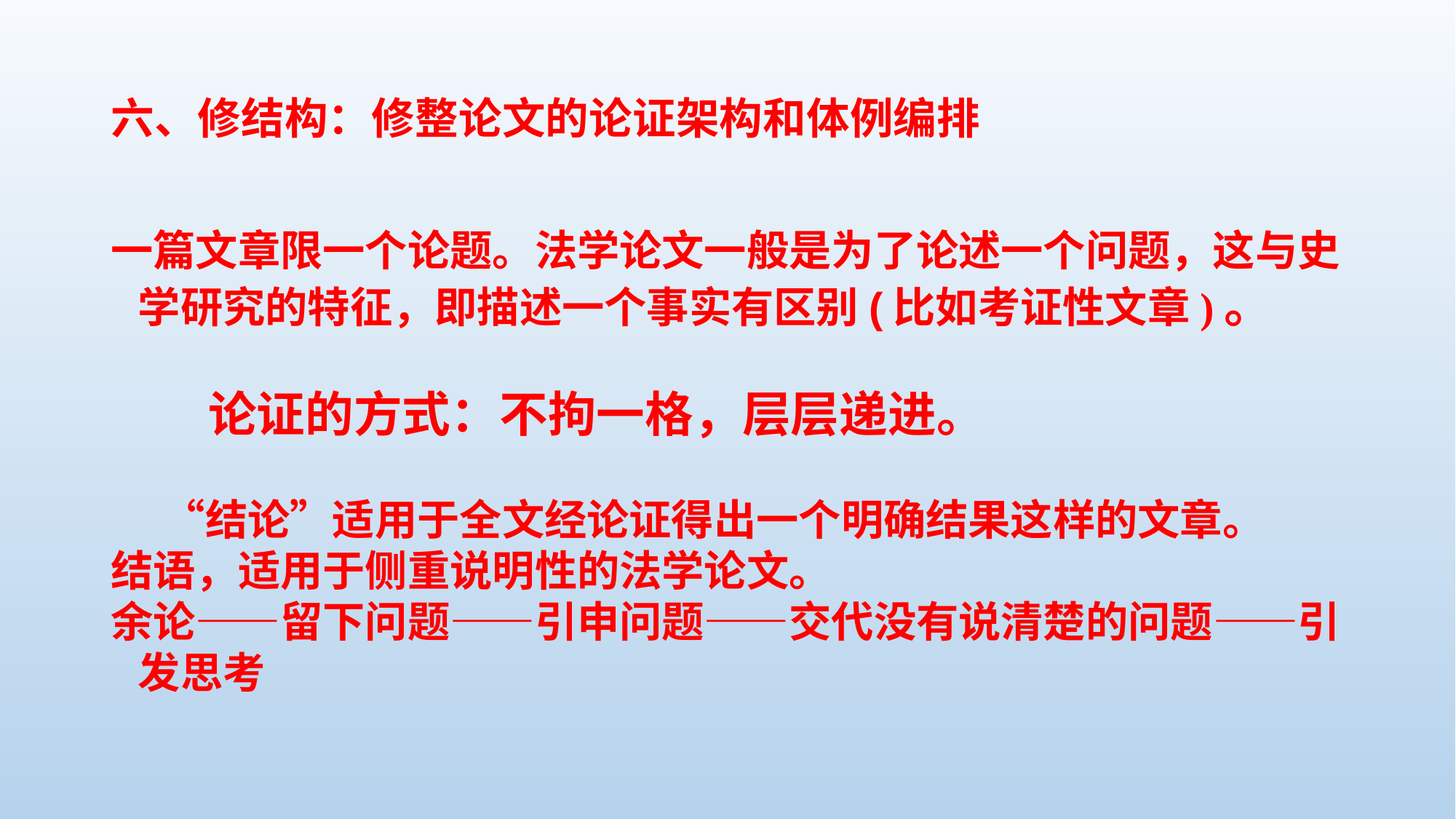

# 六、修结构：修整论文的论证架构和体例编排
一篇文章限一个论题。法学论文一般是为了论述一个问题，这与史学研究的特征，即描述一个事实有区别(比如考证性文章)。

　　论证的方式：不拘一格，层层递进。

　 “结论”适用于全文经论证得出一个明确结果这样的文章。
结语，适用于侧重说明性的法学论文。
余论——留下问题——引申问题——交代没有说清楚的问题——引发思考